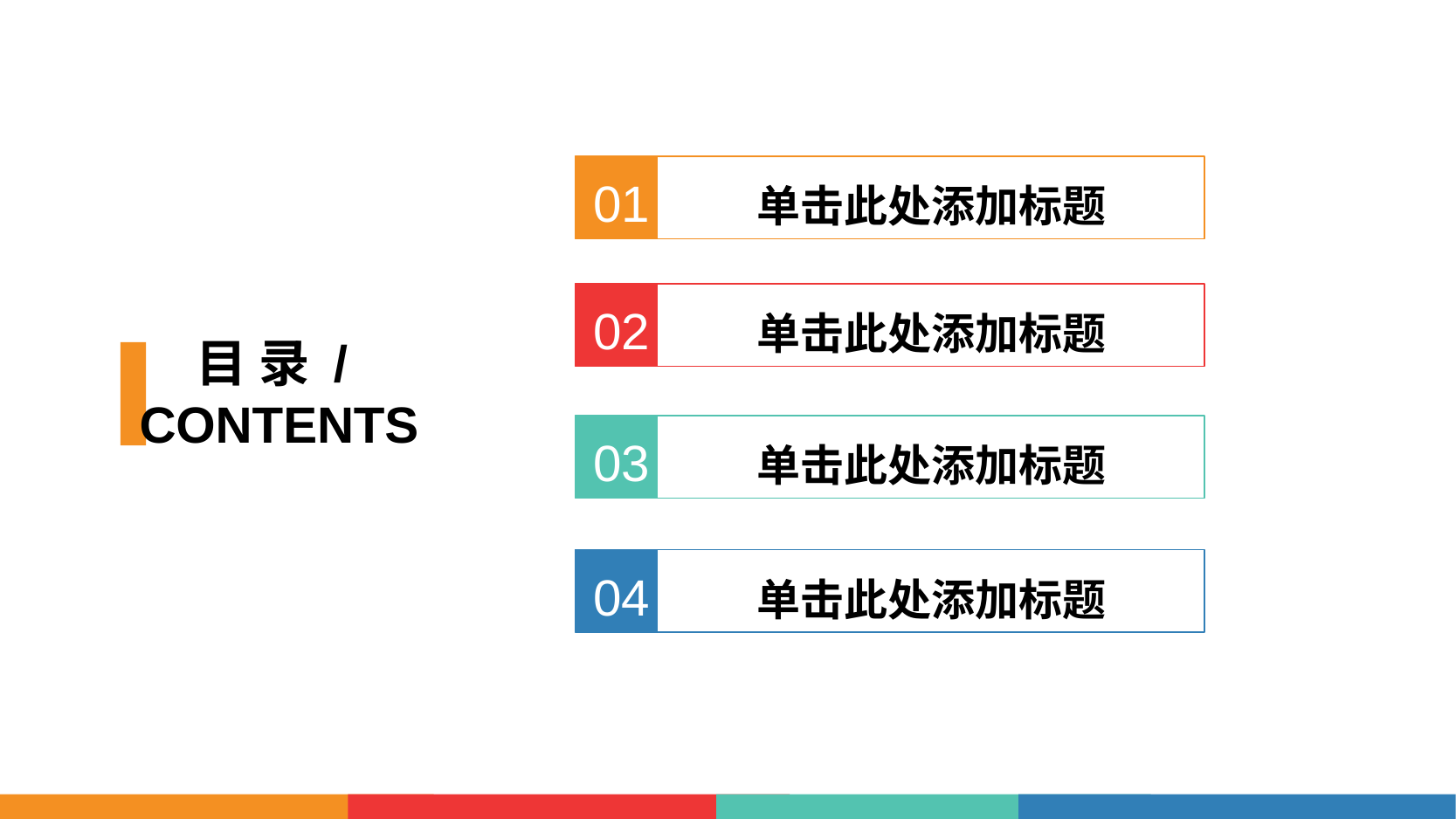

01
单击此处添加标题

02
单击此处添加标题
目 录 /
CONTENTS

03
单击此处添加标题

04
单击此处添加标题
2